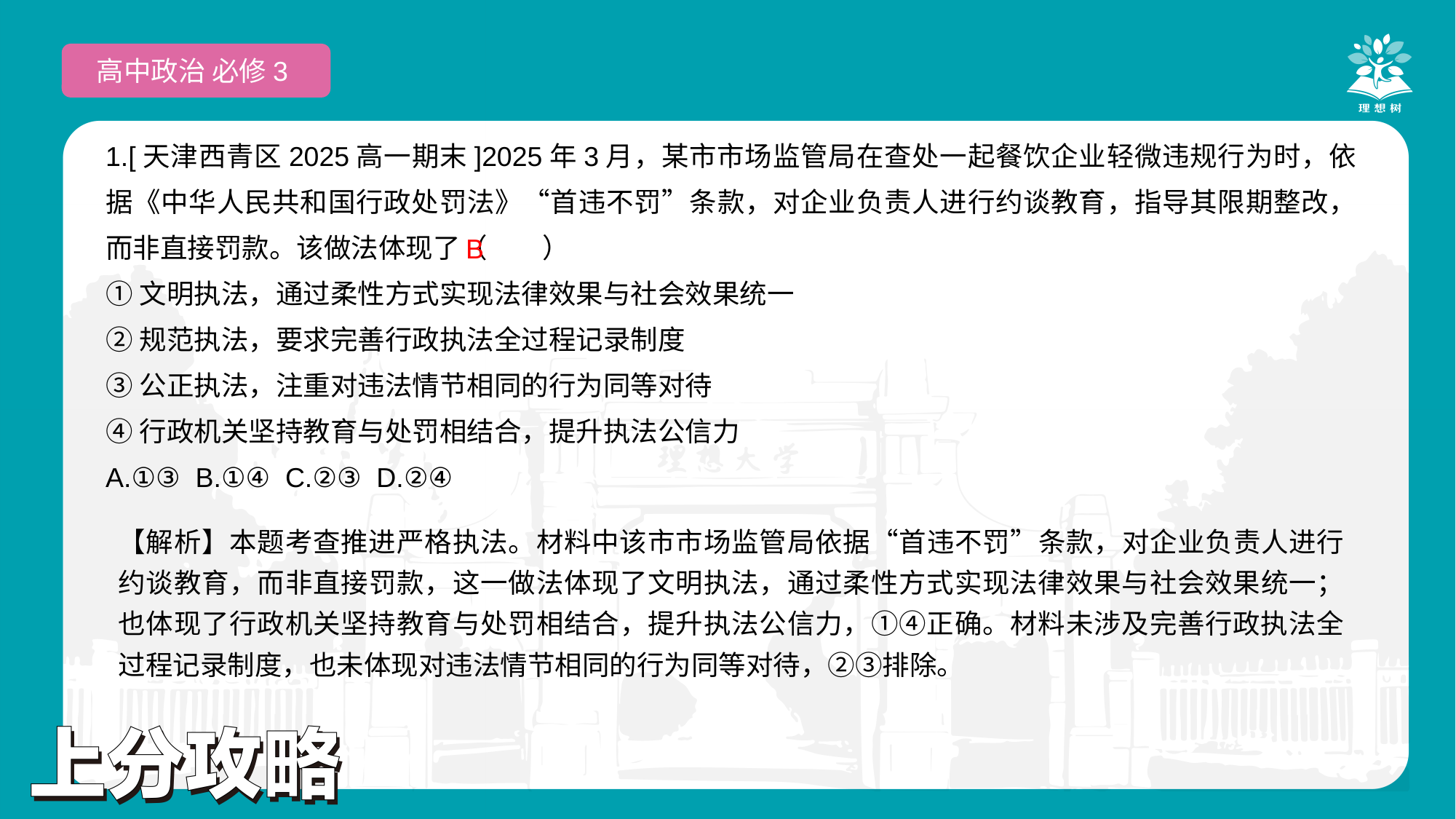

高中政治 必修3
1.[天津西青区2025高一期末]2025年3月，某市市场监管局在查处一起餐饮企业轻微违规行为时，依据《中华人民共和国行政处罚法》“首违不罚”条款，对企业负责人进行约谈教育，指导其限期整改，而非直接罚款。该做法体现了（　　）
①文明执法，通过柔性方式实现法律效果与社会效果统一
②规范执法，要求完善行政执法全过程记录制度
③公正执法，注重对违法情节相同的行为同等对待
④行政机关坚持教育与处罚相结合，提升执法公信力
A.①③  B.①④  C.②③  D.②④
 B
【解析】本题考查推进严格执法。材料中该市市场监管局依据“首违不罚”条款，对企业负责人进行约谈教育，而非直接罚款，这一做法体现了文明执法，通过柔性方式实现法律效果与社会效果统一；也体现了行政机关坚持教育与处罚相结合，提升执法公信力，①④正确。材料未涉及完善行政执法全过程记录制度，也未体现对违法情节相同的行为同等对待，②③排除。